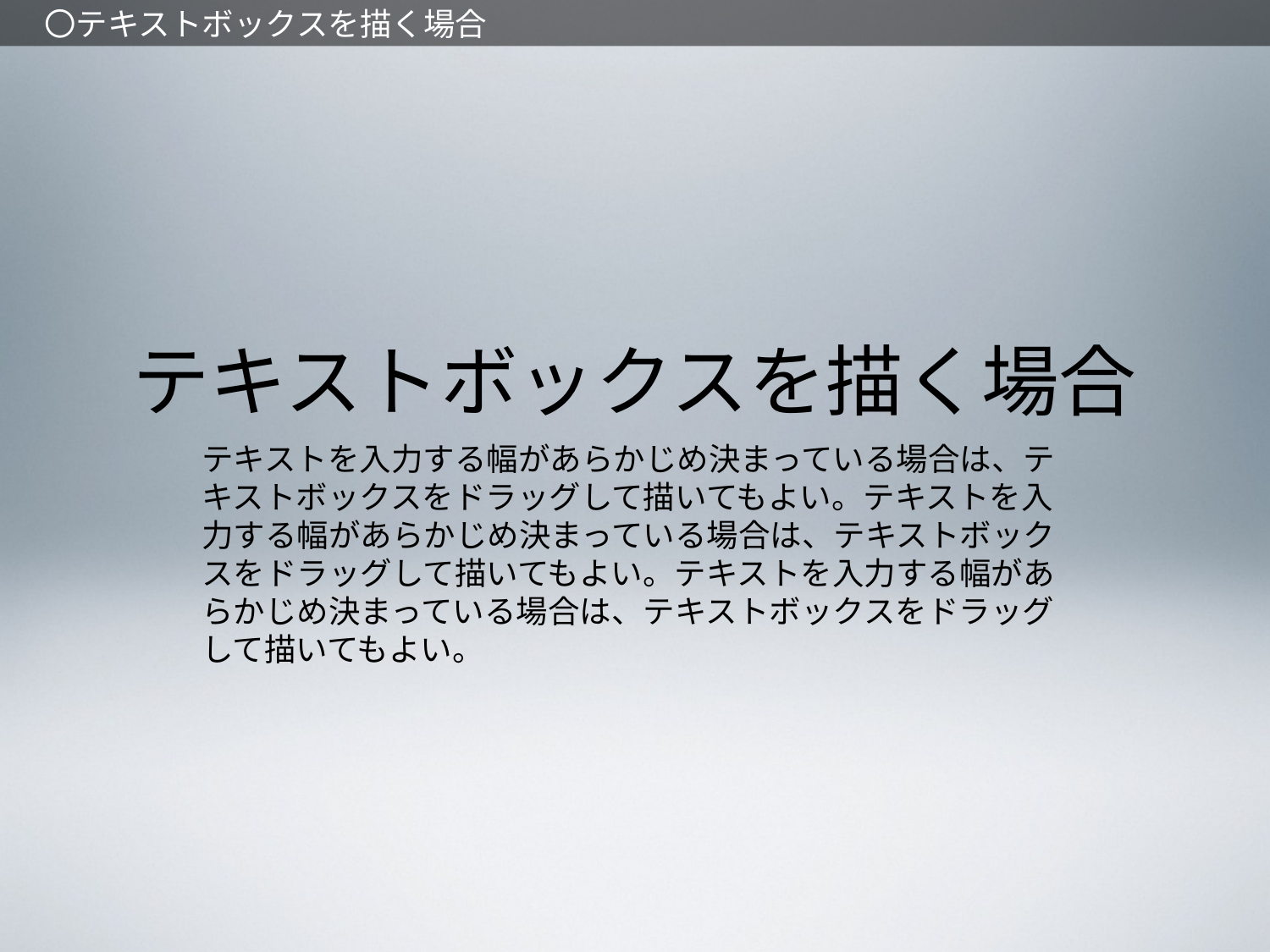

〇テキストボックスを描く場合
テキストボックスを描く場合
テキストを入力する幅があらかじめ決まっている場合は、テキストボックスをドラッグして描いてもよい。テキストを入力する幅があらかじめ決まっている場合は、テキストボックスをドラッグして描いてもよい。テキストを入力する幅があらかじめ決まっている場合は、テキストボックスをドラッグして描いてもよい。